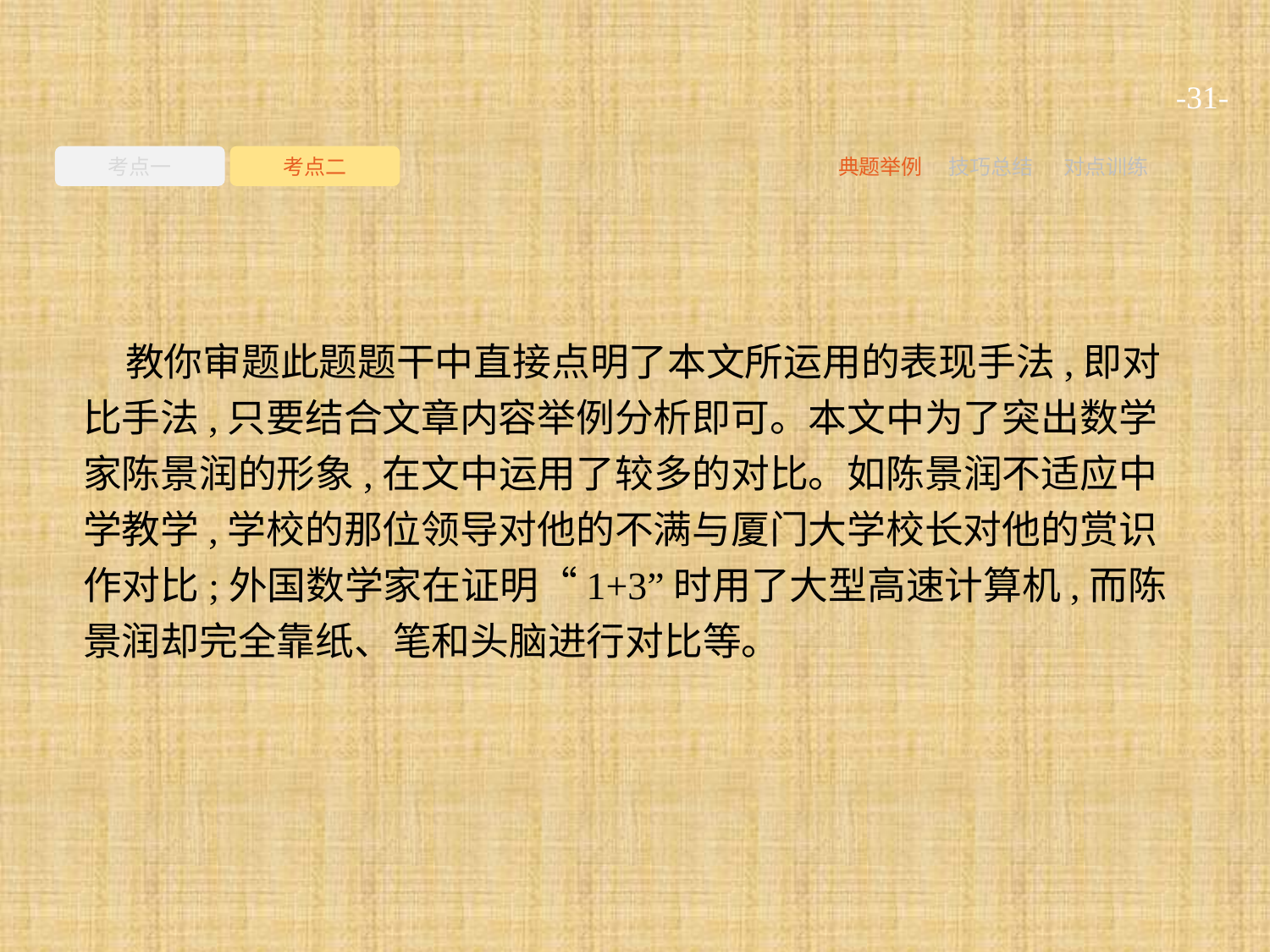

-31-
考点一
考点二
典题举例
技巧总结
对点训练
教你审题此题题干中直接点明了本文所运用的表现手法,即对比手法,只要结合文章内容举例分析即可。本文中为了突出数学家陈景润的形象,在文中运用了较多的对比。如陈景润不适应中学教学,学校的那位领导对他的不满与厦门大学校长对他的赏识作对比;外国数学家在证明“1+3”时用了大型高速计算机,而陈景润却完全靠纸、笔和头脑进行对比等。